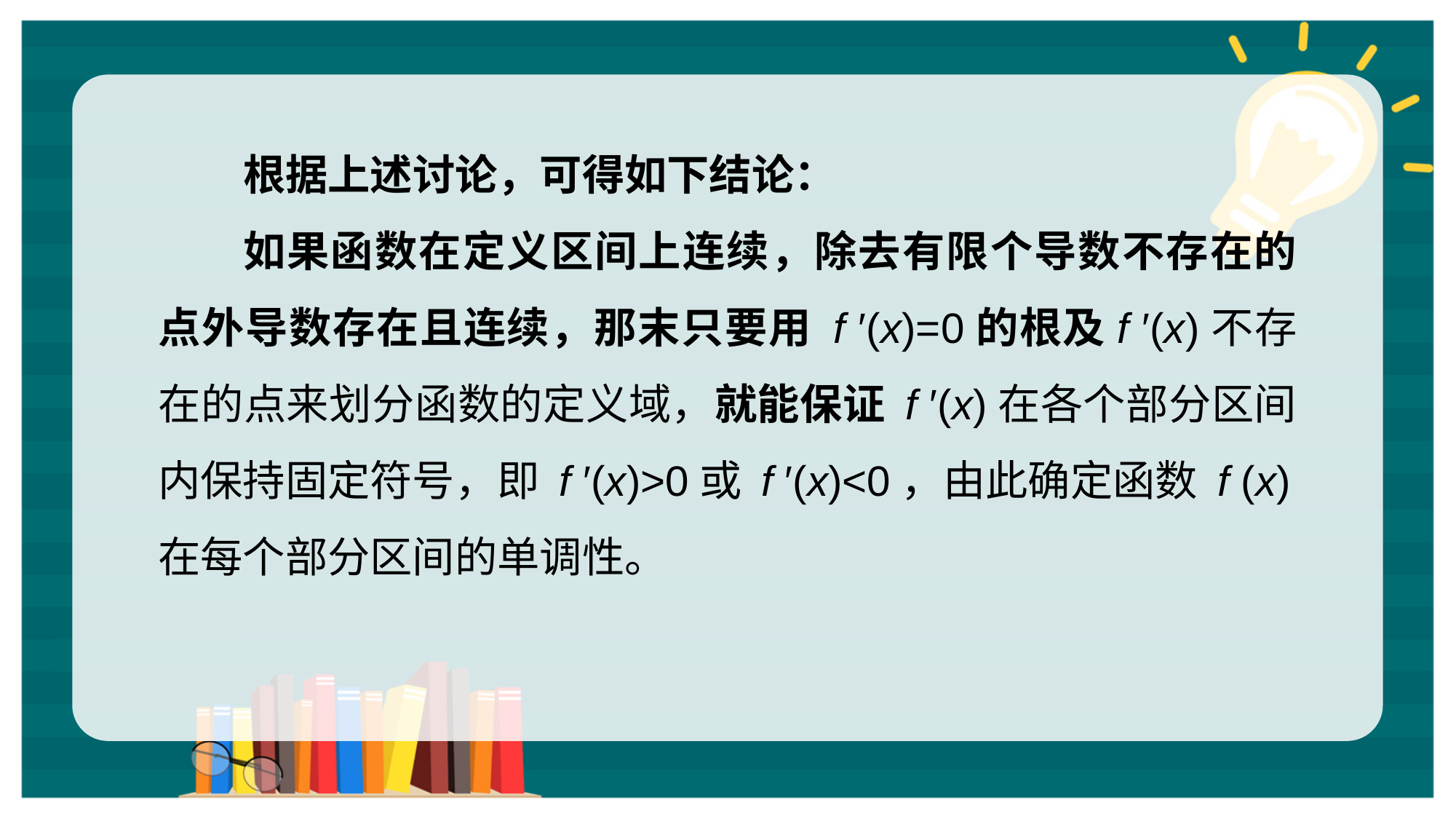

根据上述讨论，可得如下结论：
如果函数在定义区间上连续，除去有限个导数不存在的点外导数存在且连续，那末只要用 f ′(x)=0的根及f ′(x)不存在的点来划分函数的定义域，就能保证 f ′(x)在各个部分区间内保持固定符号，即 f ′(x)>0或 f ′(x)<0，由此确定函数 f (x)在每个部分区间的单调性。